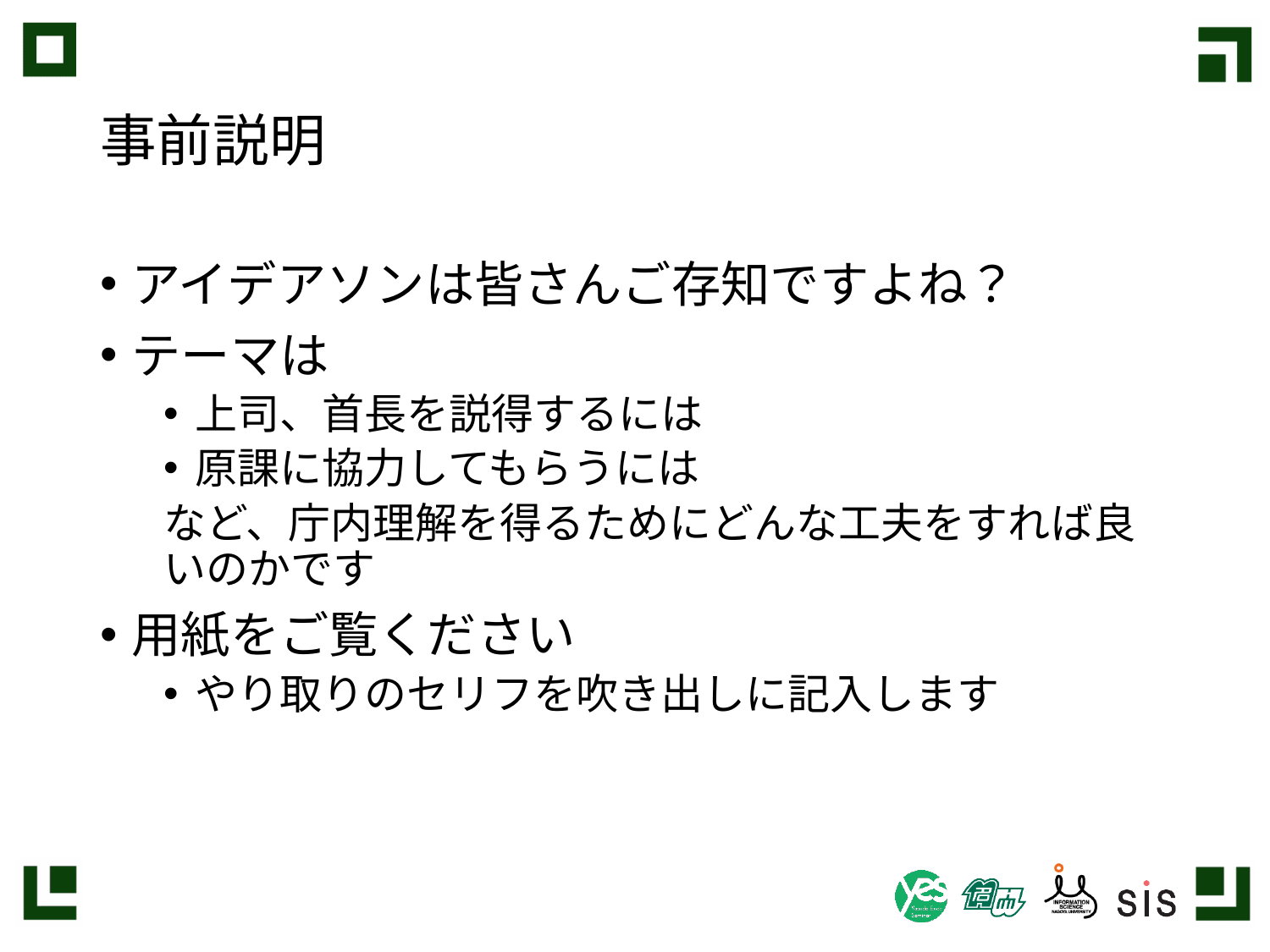

# 事前説明
アイデアソンは皆さんご存知ですよね？
テーマは
上司、首長を説得するには
原課に協力してもらうには
など、庁内理解を得るためにどんな工夫をすれば良いのかです
用紙をご覧ください
やり取りのセリフを吹き出しに記入します